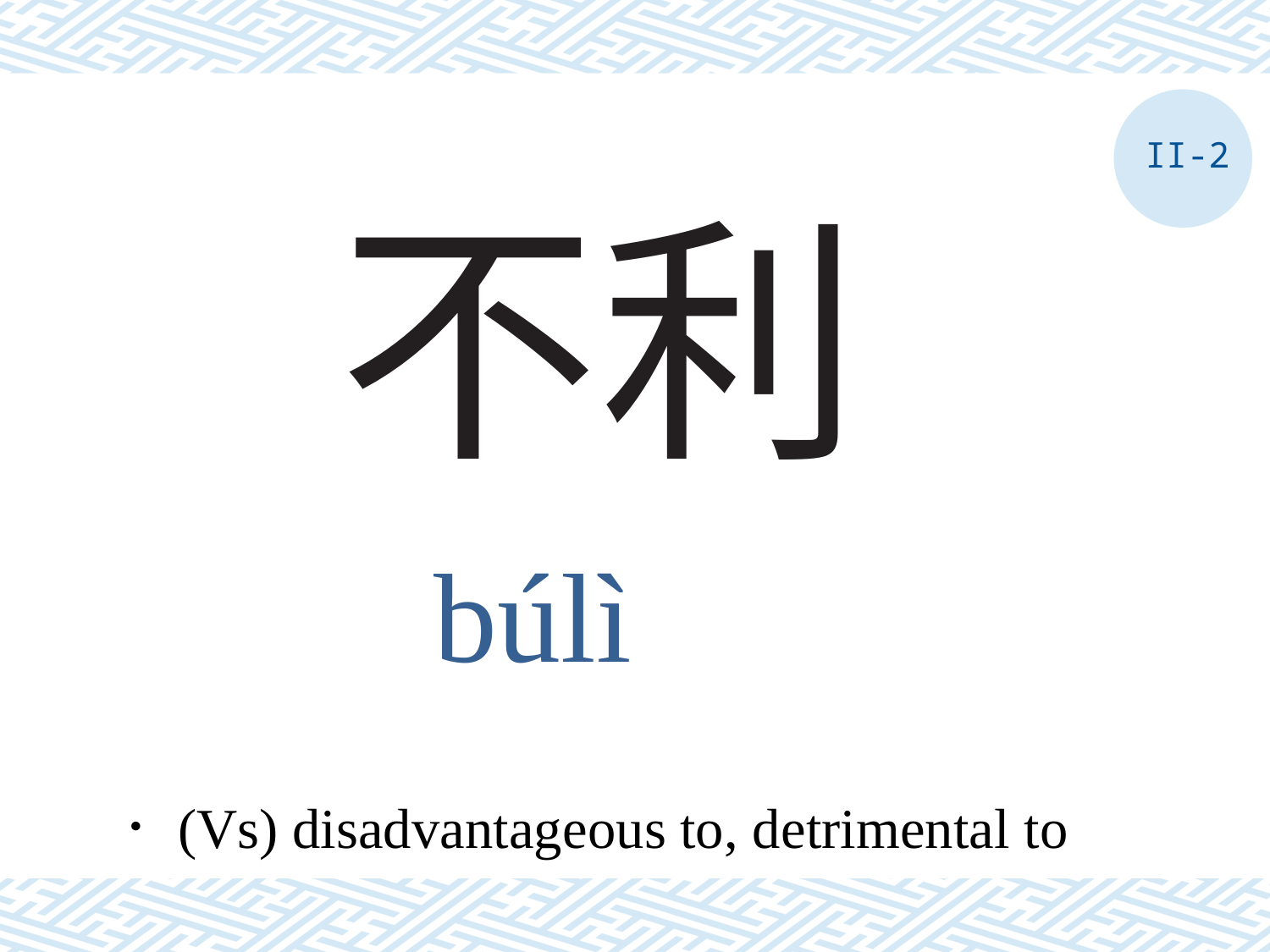

II-2

# 不利
búlì
．(Vs) disadvantageous to, detrimental to